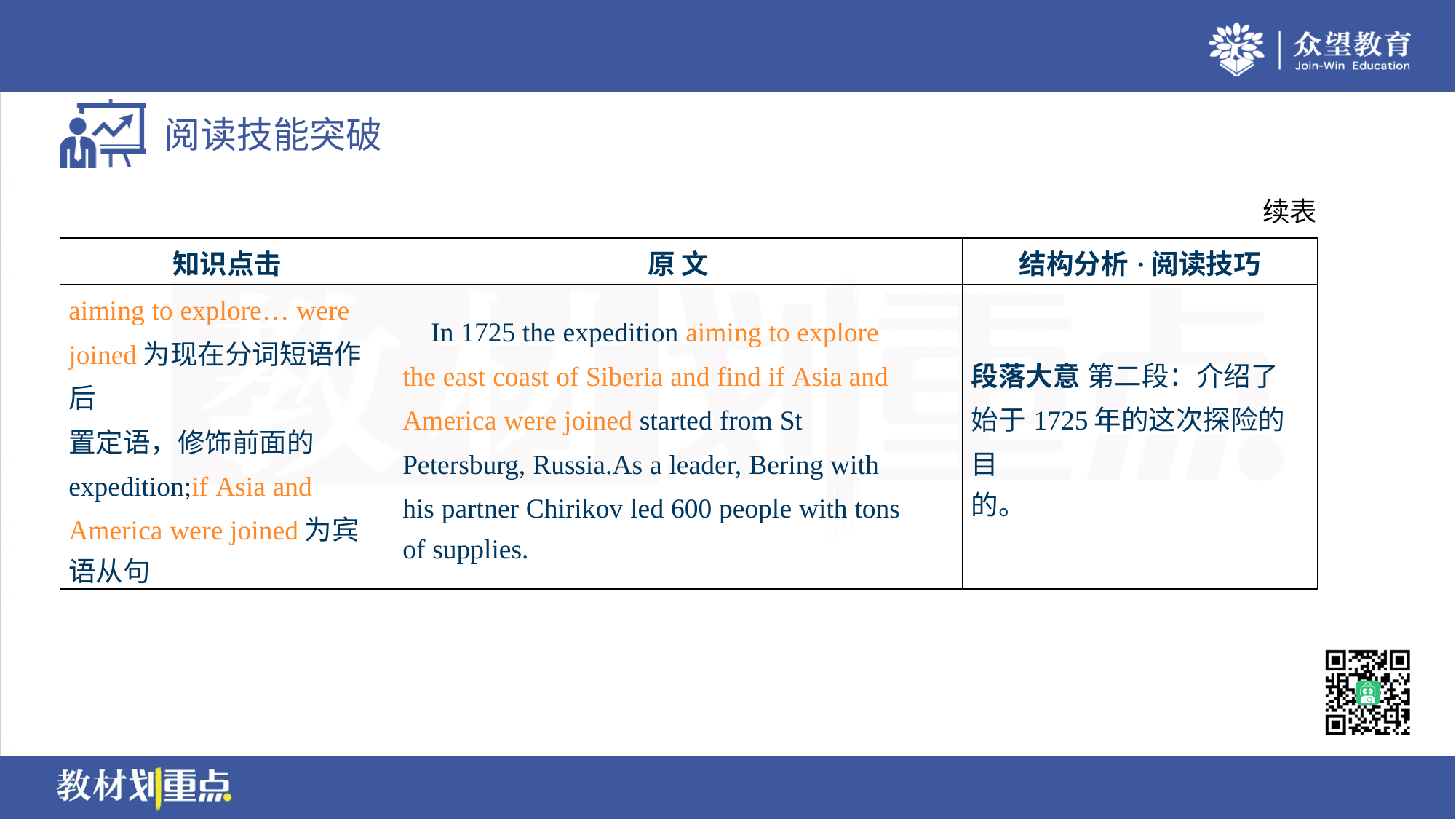

续表
| 知识点击 | 原 文 | 结构分析·阅读技巧 |
| --- | --- | --- |
| aiming to explore… were joined为现在分词短语作后 置定语，修饰前面的 expedition;if Asia and America were joined为宾 语从句 | In 1725 the expedition aiming to explore the east coast of Siberia and find if Asia and America were joined started from St Petersburg, Russia.As a leader, Bering with his partner Chirikov led 600 people with tons of supplies. | 段落大意 第二段：介绍了 始于1725年的这次探险的目 的。 |